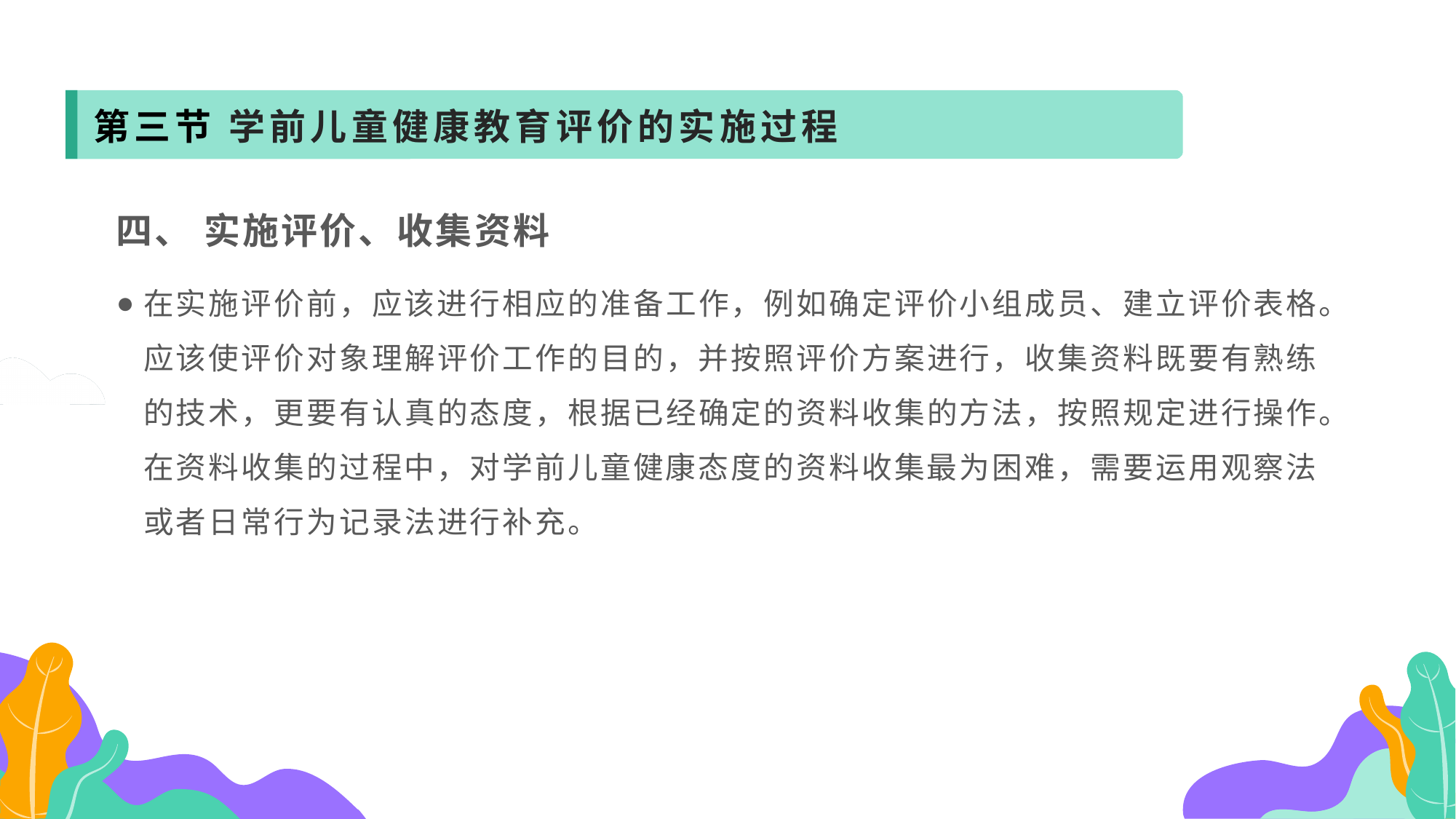

第三节 学前儿童健康教育评价的实施过程
四、 实施评价、收集资料
在实施评价前，应该进行相应的准备工作，例如确定评价小组成员、建立评价表格。应该使评价对象理解评价工作的目的，并按照评价方案进行，收集资料既要有熟练的技术，更要有认真的态度，根据已经确定的资料收集的方法，按照规定进行操作。在资料收集的过程中，对学前儿童健康态度的资料收集最为困难，需要运用观察法或者日常行为记录法进行补充。